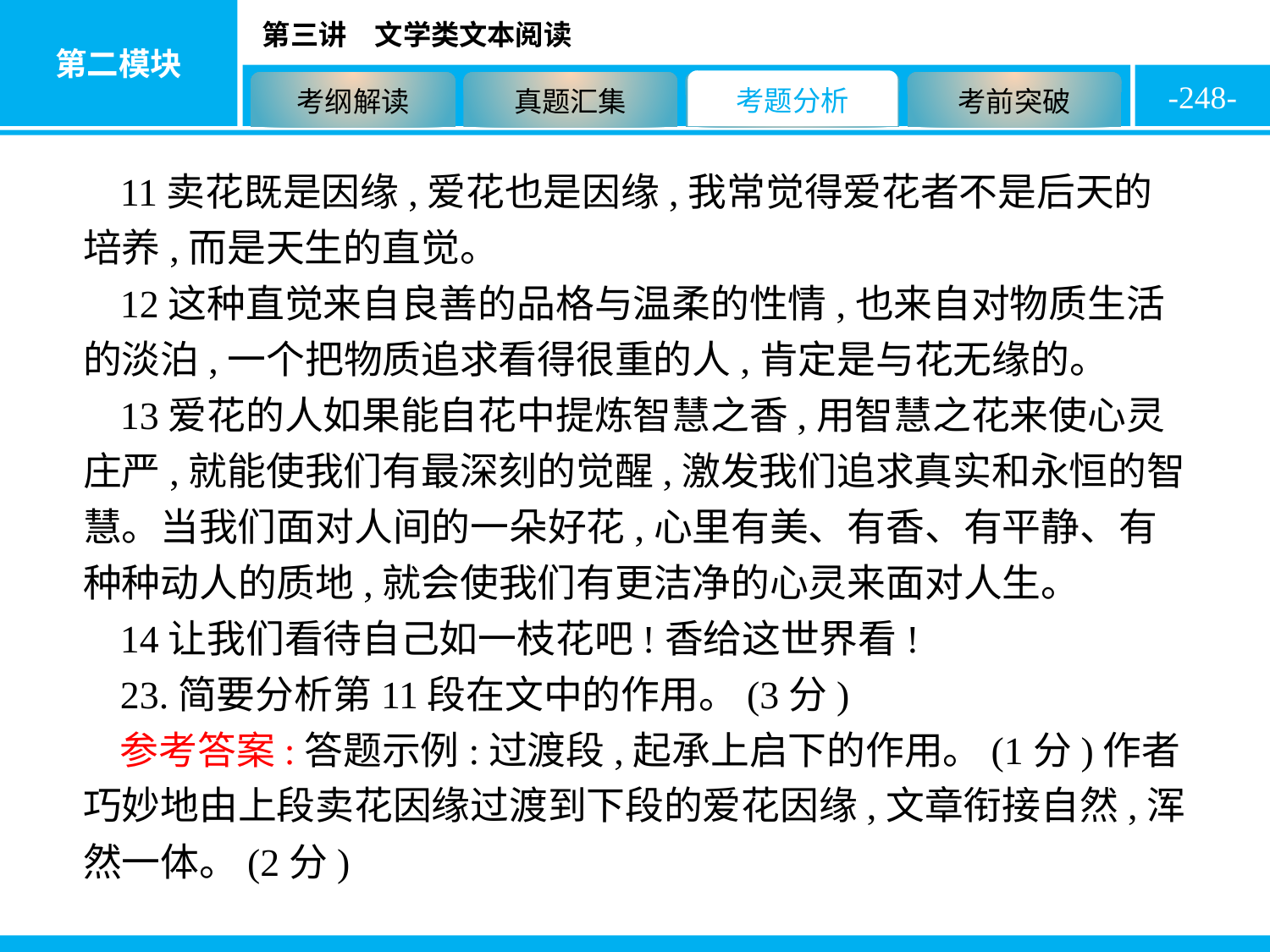

-248-
11卖花既是因缘,爱花也是因缘,我常觉得爱花者不是后天的培养,而是天生的直觉。
12这种直觉来自良善的品格与温柔的性情,也来自对物质生活的淡泊,一个把物质追求看得很重的人,肯定是与花无缘的。
13爱花的人如果能自花中提炼智慧之香,用智慧之花来使心灵庄严,就能使我们有最深刻的觉醒,激发我们追求真实和永恒的智慧。当我们面对人间的一朵好花,心里有美、有香、有平静、有种种动人的质地,就会使我们有更洁净的心灵来面对人生。
14让我们看待自己如一枝花吧!香给这世界看!
23.简要分析第11段在文中的作用。(3分)
参考答案:答题示例:过渡段,起承上启下的作用。(1分)作者巧妙地由上段卖花因缘过渡到下段的爱花因缘,文章衔接自然,浑然一体。(2分)